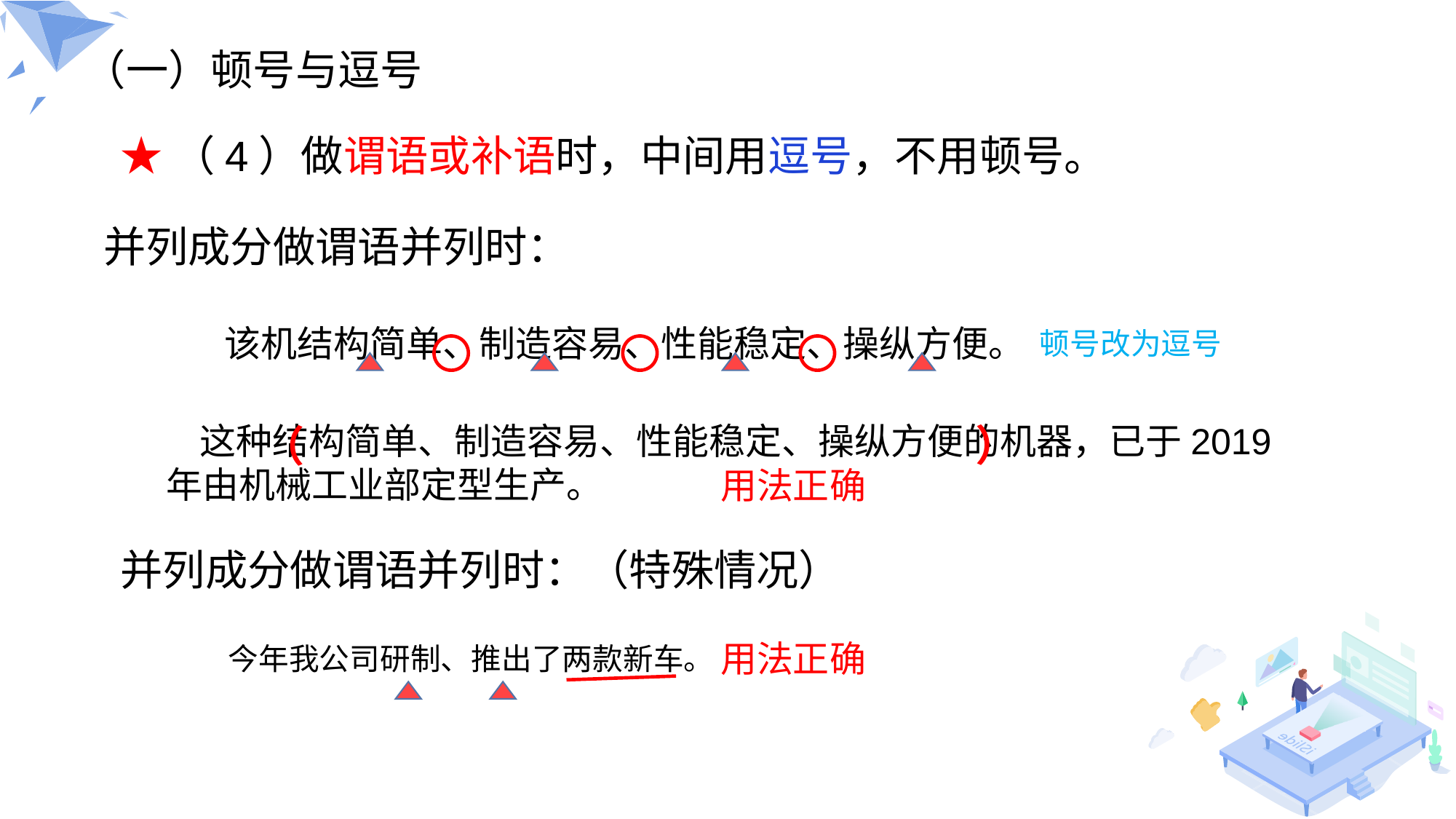

（一）顿号与逗号
★（4）做谓语或补语时，中间用逗号，不用顿号。
并列成分做谓语并列时：
该机结构简单、制造容易、性能稳定、操纵方便。
顿号改为逗号

   这种结构简单、制造容易、性能稳定、操纵方便的机器，已于2019年由机械工业部定型生产。
）
（
用法正确
并列成分做谓语并列时：（特殊情况）
用法正确
今年我公司研制、推出了两款新车。